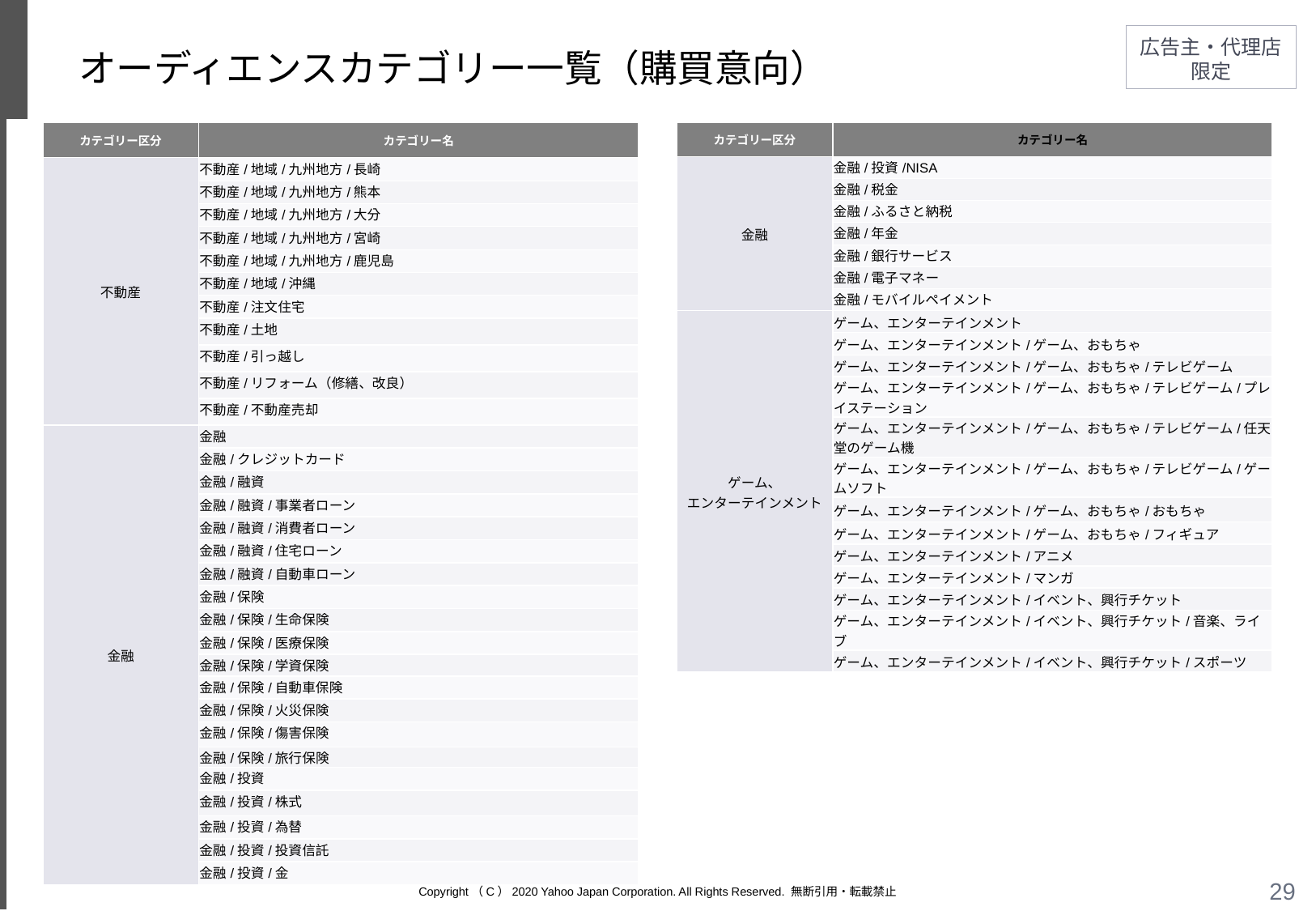

# オーディエンスカテゴリー一覧（購買意向）
| カテゴリー区分 | カテゴリー名 |
| --- | --- |
| 不動産 | 不動産/地域/九州地方/長崎 |
|  | 不動産/地域/九州地方/熊本 |
|  | 不動産/地域/九州地方/大分 |
|  | 不動産/地域/九州地方/宮崎 |
|  | 不動産/地域/九州地方/鹿児島 |
|  | 不動産/地域/沖縄 |
|  | 不動産/注文住宅 |
|  | 不動産/土地 |
|  | 不動産/引っ越し |
|  | 不動産/リフォーム（修繕、改良） |
|  | 不動産/不動産売却 |
| 金融 | 金融 |
|  | 金融/クレジットカード |
|  | 金融/融資 |
|  | 金融/融資/事業者ローン |
|  | 金融/融資/消費者ローン |
|  | 金融/融資/住宅ローン |
|  | 金融/融資/自動車ローン |
|  | 金融/保険 |
|  | 金融/保険/生命保険 |
|  | 金融/保険/医療保険 |
|  | 金融/保険/学資保険 |
|  | 金融/保険/自動車保険 |
|  | 金融/保険/火災保険 |
|  | 金融/保険/傷害保険 |
|  | 金融/保険/旅行保険 |
|  | 金融/投資 |
|  | 金融/投資/株式 |
|  | 金融/投資/為替 |
|  | 金融/投資/投資信託 |
|  | 金融/投資/金 |
| カテゴリー区分 | カテゴリー名 |
| --- | --- |
| 金融 | 金融/投資/NISA |
|  | 金融/税金 |
|  | 金融/ふるさと納税 |
|  | 金融/年金 |
|  | 金融/銀行サービス |
|  | 金融/電子マネー |
|  | 金融/モバイルペイメント |
| ゲーム、 エンターテインメント | ゲーム、エンターテインメント |
|  | ゲーム、エンターテインメント/ゲーム、おもちゃ |
|  | ゲーム、エンターテインメント/ゲーム、おもちゃ/テレビゲーム |
|  | ゲーム、エンターテインメント/ゲーム、おもちゃ/テレビゲーム/プレイステーション |
|  | ゲーム、エンターテインメント/ゲーム、おもちゃ/テレビゲーム/任天堂のゲーム機 |
|  | ゲーム、エンターテインメント/ゲーム、おもちゃ/テレビゲーム/ゲームソフト |
|  | ゲーム、エンターテインメント/ゲーム、おもちゃ/おもちゃ |
|  | ゲーム、エンターテインメント/ゲーム、おもちゃ/フィギュア |
|  | ゲーム、エンターテインメント/アニメ |
|  | ゲーム、エンターテインメント/マンガ |
|  | ゲーム、エンターテインメント/イベント、興行チケット |
|  | ゲーム、エンターテインメント/イベント、興行チケット/音楽、ライブ |
|  | ゲーム、エンターテインメント/イベント、興行チケット/スポーツ |
Copyright（C）2020 Yahoo Japan Corporation. All Rights Reserved. 無断引用・転載禁止